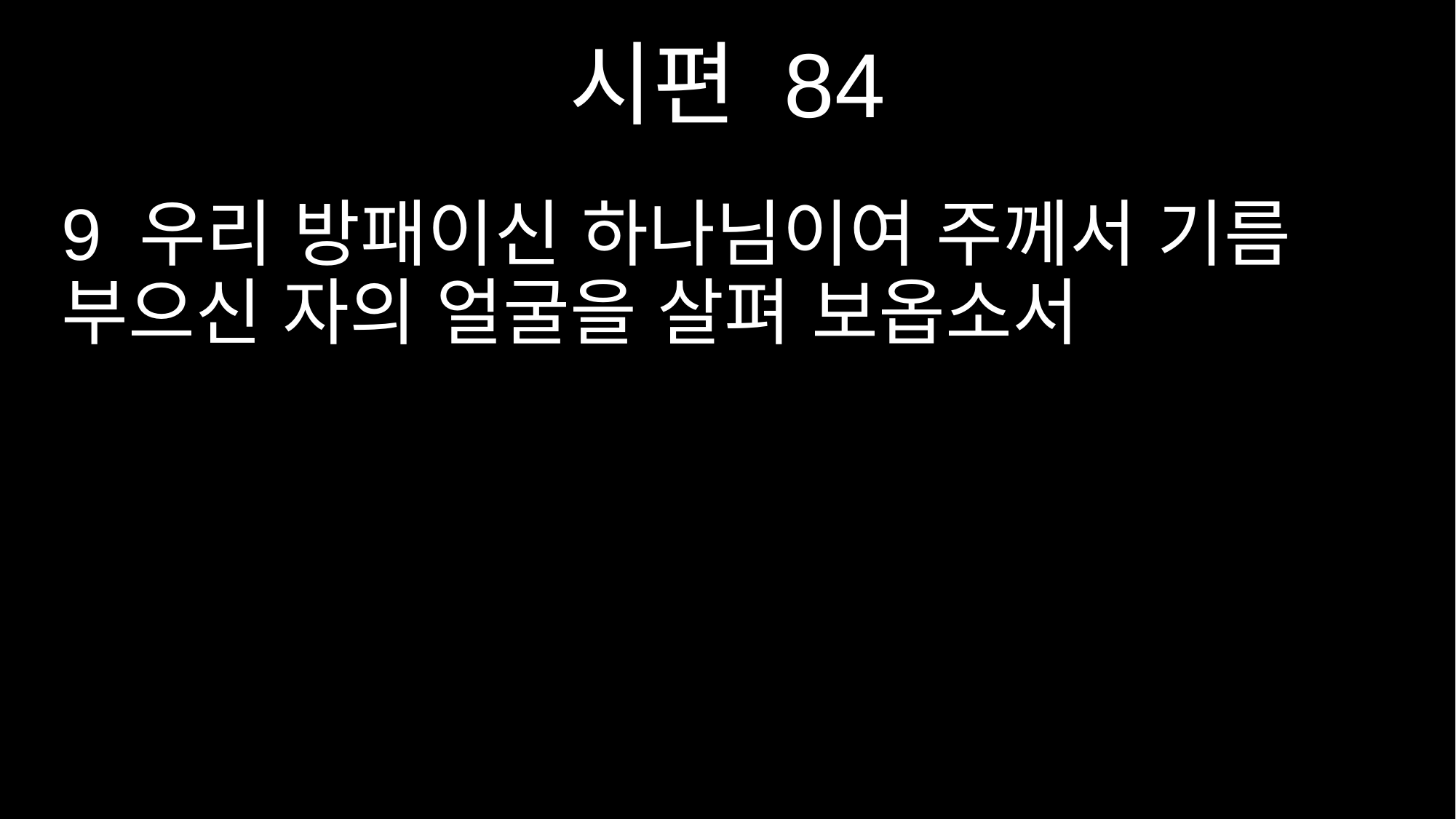

시편 84
9 우리 방패이신 하나님이여 주께서 기름 부으신 자의 얼굴을 살펴 보옵소서